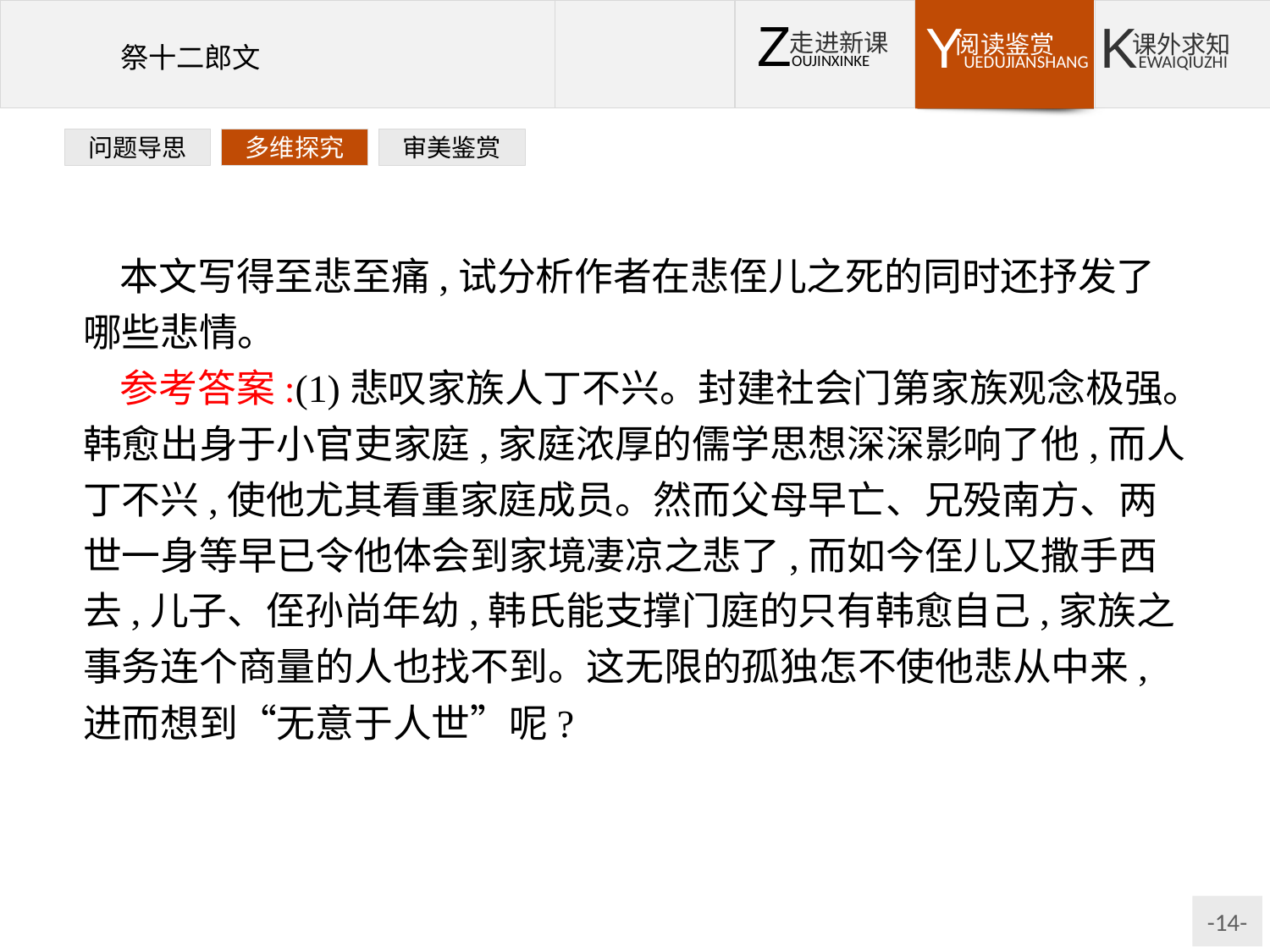

问题导思
多维探究
审美鉴赏
本文写得至悲至痛,试分析作者在悲侄儿之死的同时还抒发了哪些悲情。
参考答案:(1)悲叹家族人丁不兴。封建社会门第家族观念极强。韩愈出身于小官吏家庭,家庭浓厚的儒学思想深深影响了他,而人丁不兴,使他尤其看重家庭成员。然而父母早亡、兄殁南方、两世一身等早已令他体会到家境凄凉之悲了,而如今侄儿又撒手西去,儿子、侄孙尚年幼,韩氏能支撑门庭的只有韩愈自己,家族之事务连个商量的人也找不到。这无限的孤独怎不使他悲从中来,进而想到“无意于人世”呢?